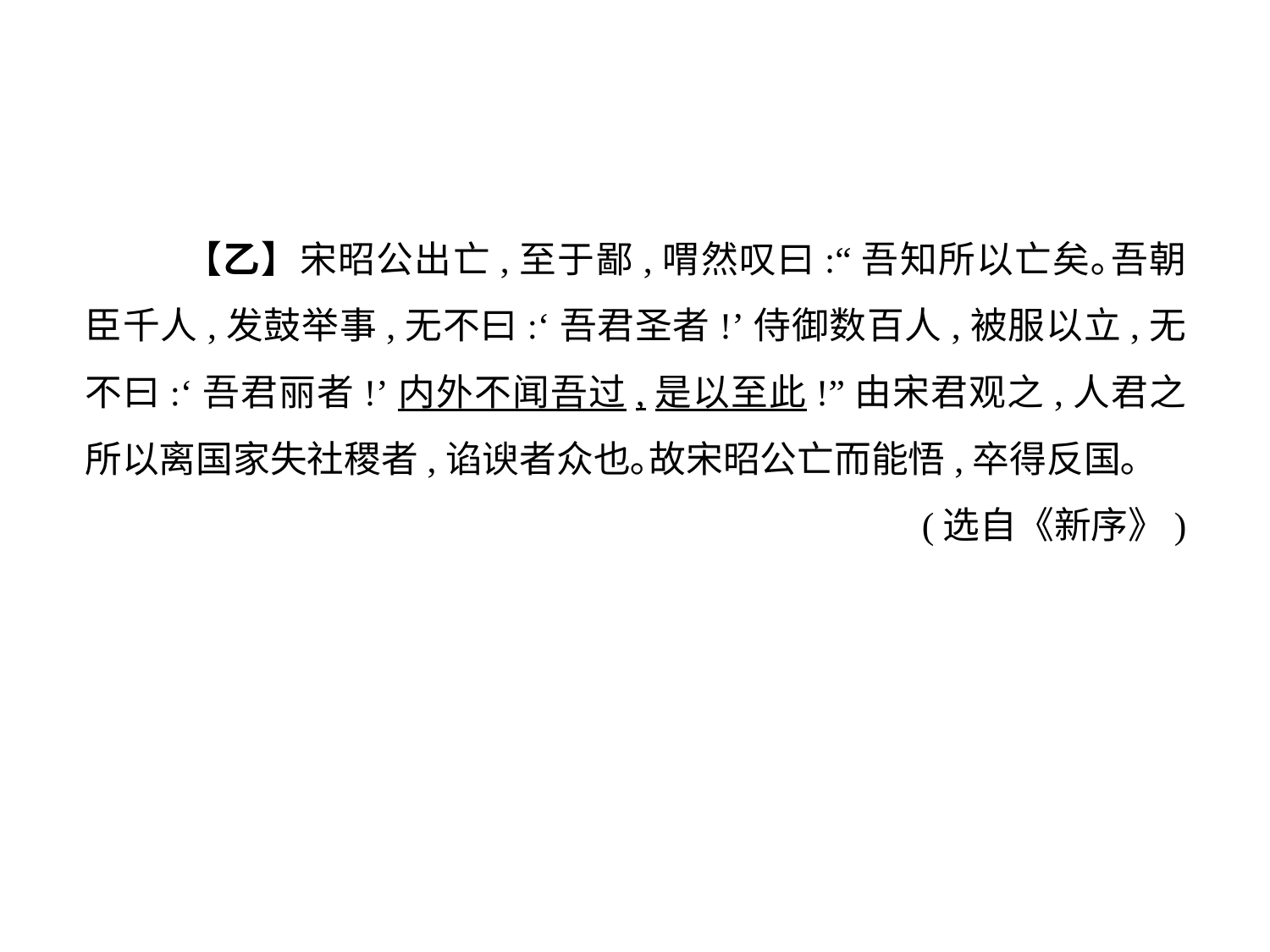

【乙】宋昭公出亡,至于鄙,喟然叹曰:“吾知所以亡矣｡吾朝臣千人,发鼓举事,无不曰:‘吾君圣者!’侍御数百人,被服以立,无不曰:‘吾君丽者!’内外不闻吾过,是以至此!”由宋君观之,人君之所以离国家失社稷者,谄谀者众也｡故宋昭公亡而能悟,卒得反国｡
(选自《新序》)